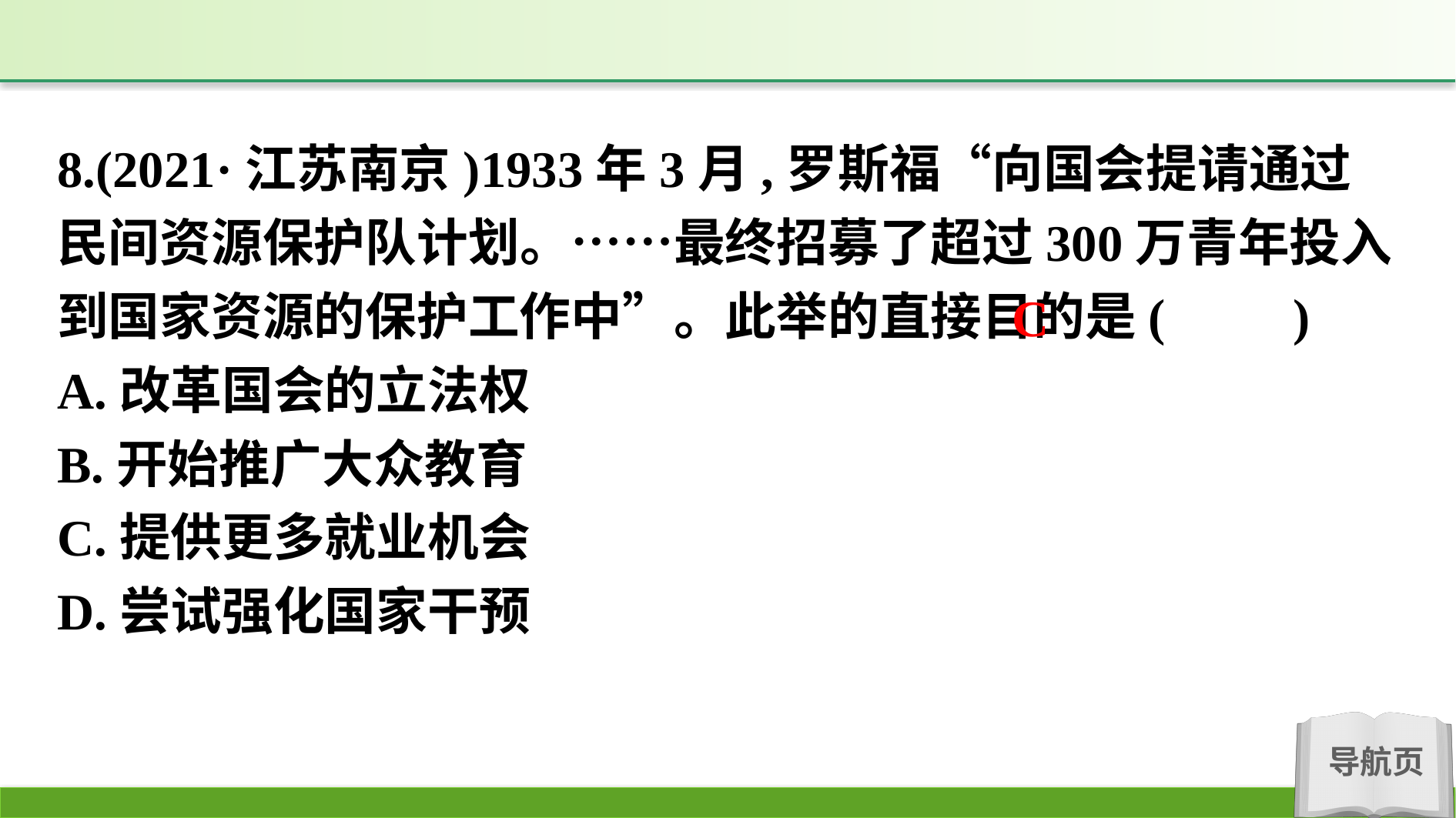

8.(2021·江苏南京)1933年3月,罗斯福“向国会提请通过民间资源保护队计划。……最终招募了超过300万青年投入到国家资源的保护工作中”。此举的直接目的是(　　)
A.改革国会的立法权
B.开始推广大众教育
C.提供更多就业机会
D.尝试强化国家干预
C